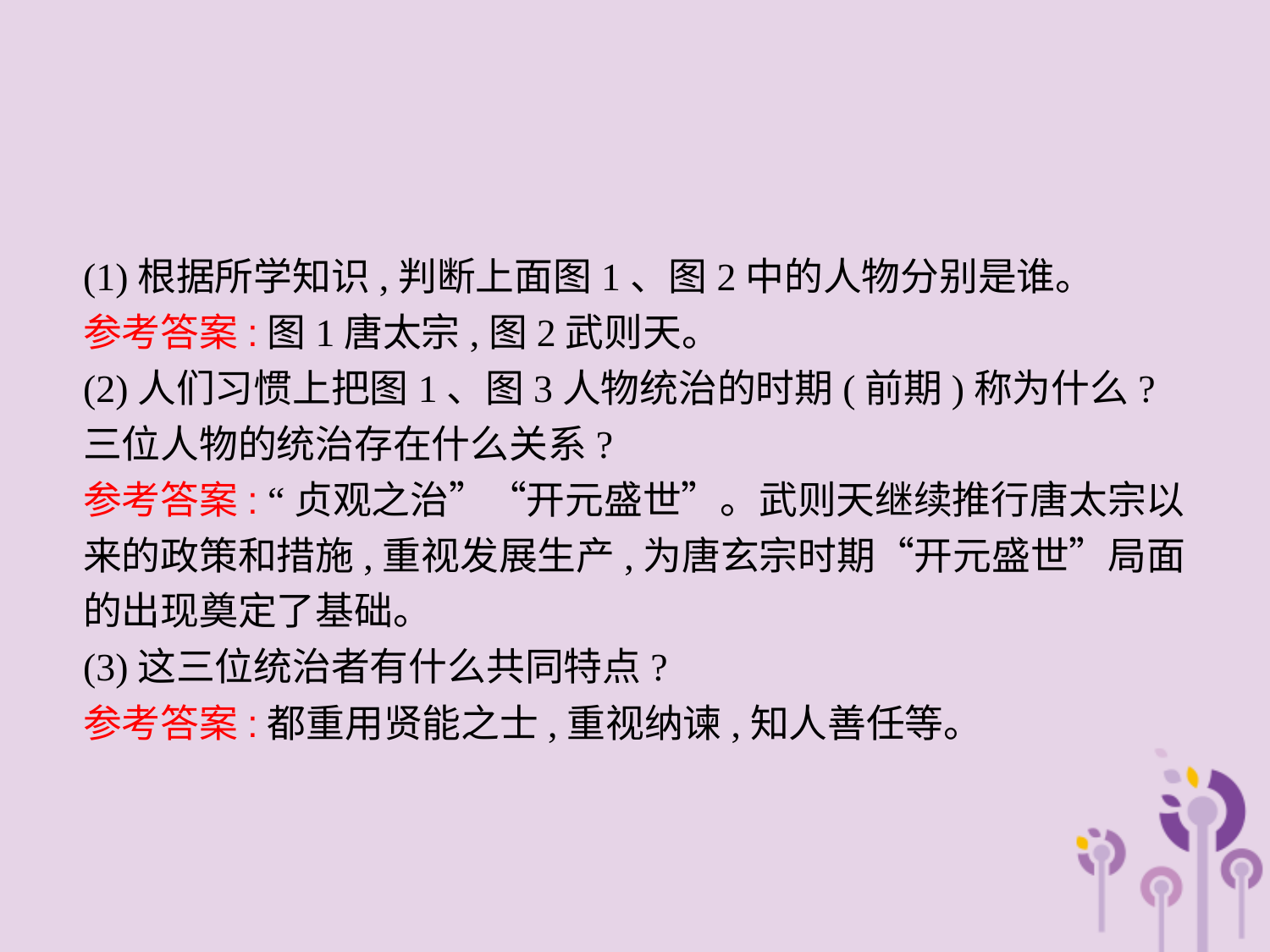

(1)根据所学知识,判断上面图1、图2中的人物分别是谁。
参考答案:图1唐太宗,图2武则天。
(2)人们习惯上把图1、图3人物统治的时期(前期)称为什么?三位人物的统治存在什么关系?
参考答案: “贞观之治”“开元盛世”。武则天继续推行唐太宗以来的政策和措施,重视发展生产,为唐玄宗时期“开元盛世”局面的出现奠定了基础。
(3)这三位统治者有什么共同特点?
参考答案:都重用贤能之士,重视纳谏,知人善任等。